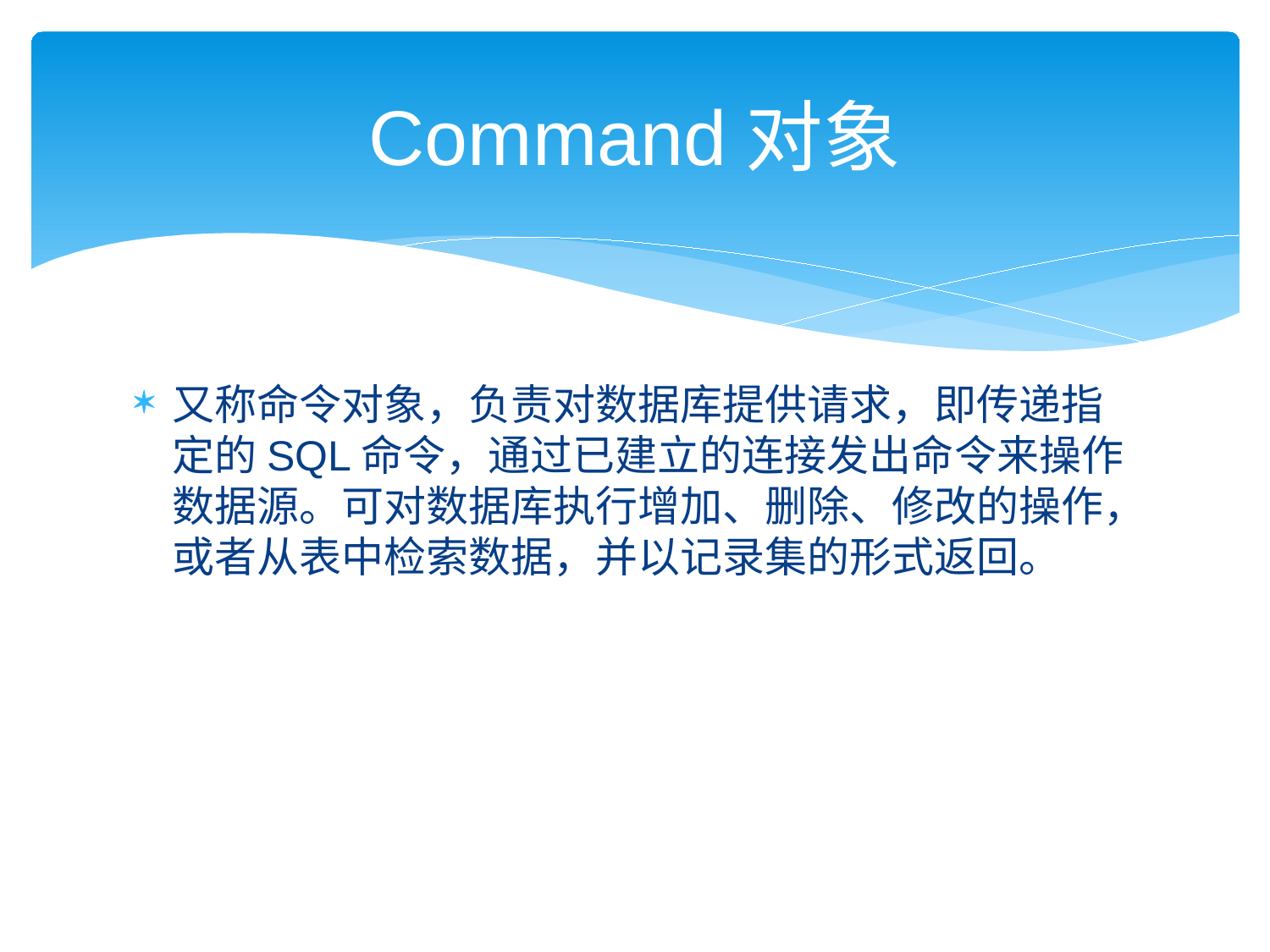

# Command对象
又称命令对象，负责对数据库提供请求，即传递指定的SQL命令，通过已建立的连接发出命令来操作数据源。可对数据库执行增加、删除、修改的操作，或者从表中检索数据，并以记录集的形式返回。